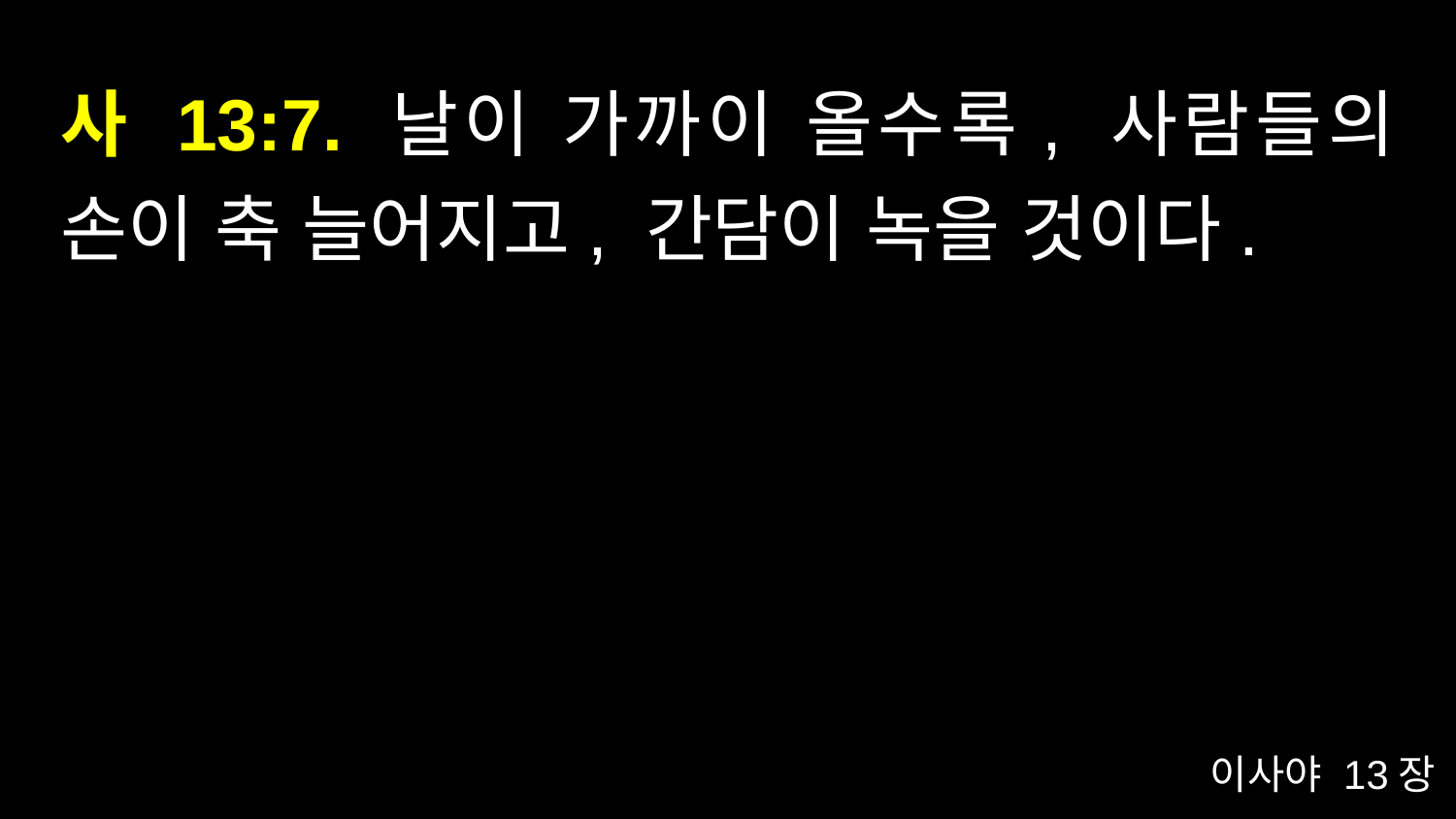

# 사 13:7. 날이 가까이 올수록, 사람들의 손이 축 늘어지고, 간담이 녹을 것이다.
이사야 13장